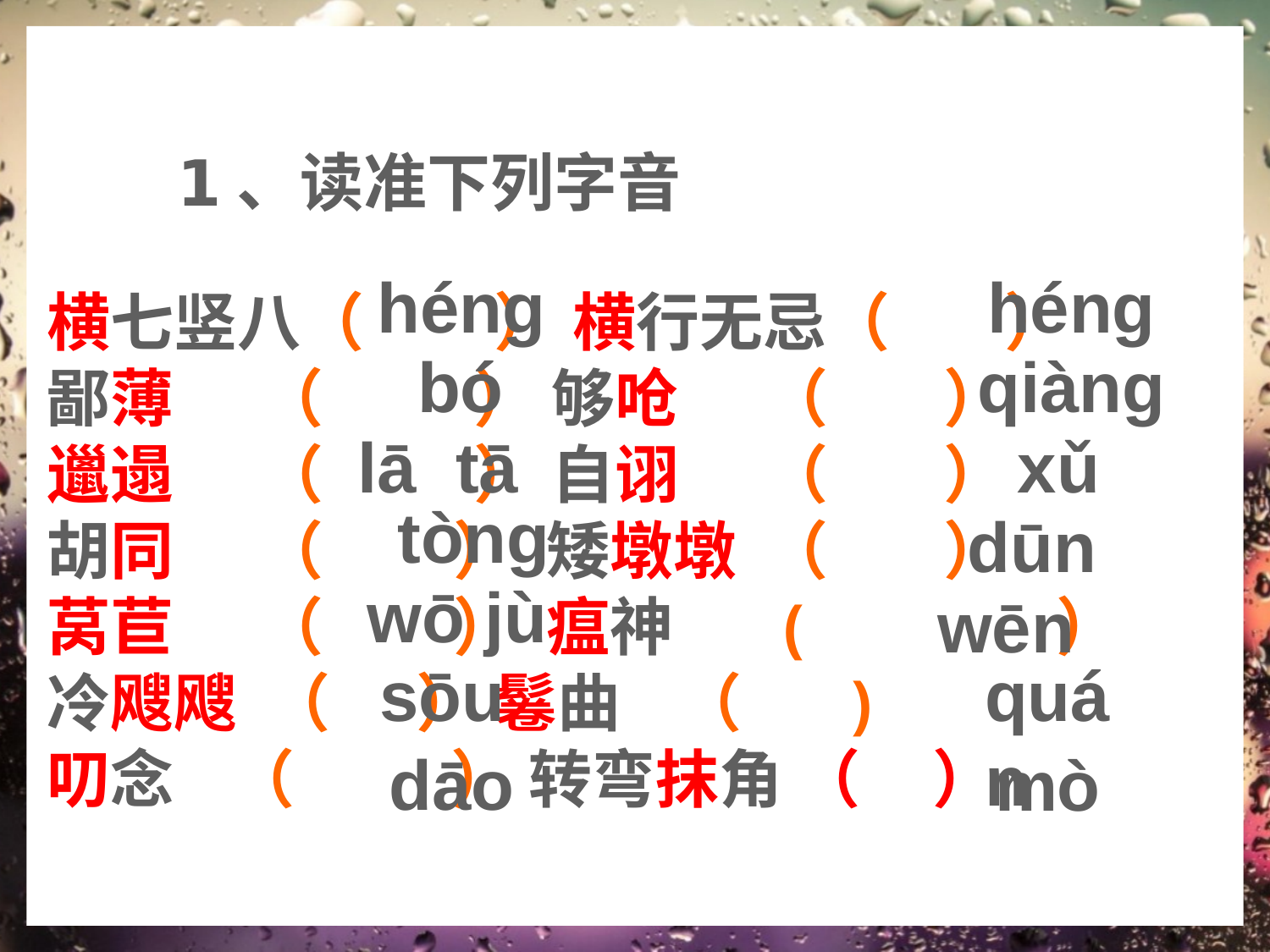

1、读准下列字音
héng
héng
横七竖八（         ） 横行无忌（        ）
鄙薄      （　      ） 够呛      （        ）
邋遢      （　      ） 自诩      （        ）
胡同      （         ）  矮墩墩  （        ）
莴苣      （         ）  瘟神      (      ）
冷飕飕  （      ） 鬈曲    （      )
叨念    （　　  ） 转弯抹角 （     ）
bó
qiàng

lā  tā
xǔ
tòng
dūn
wō jù
wēn

sōu
quán
dāo
mò